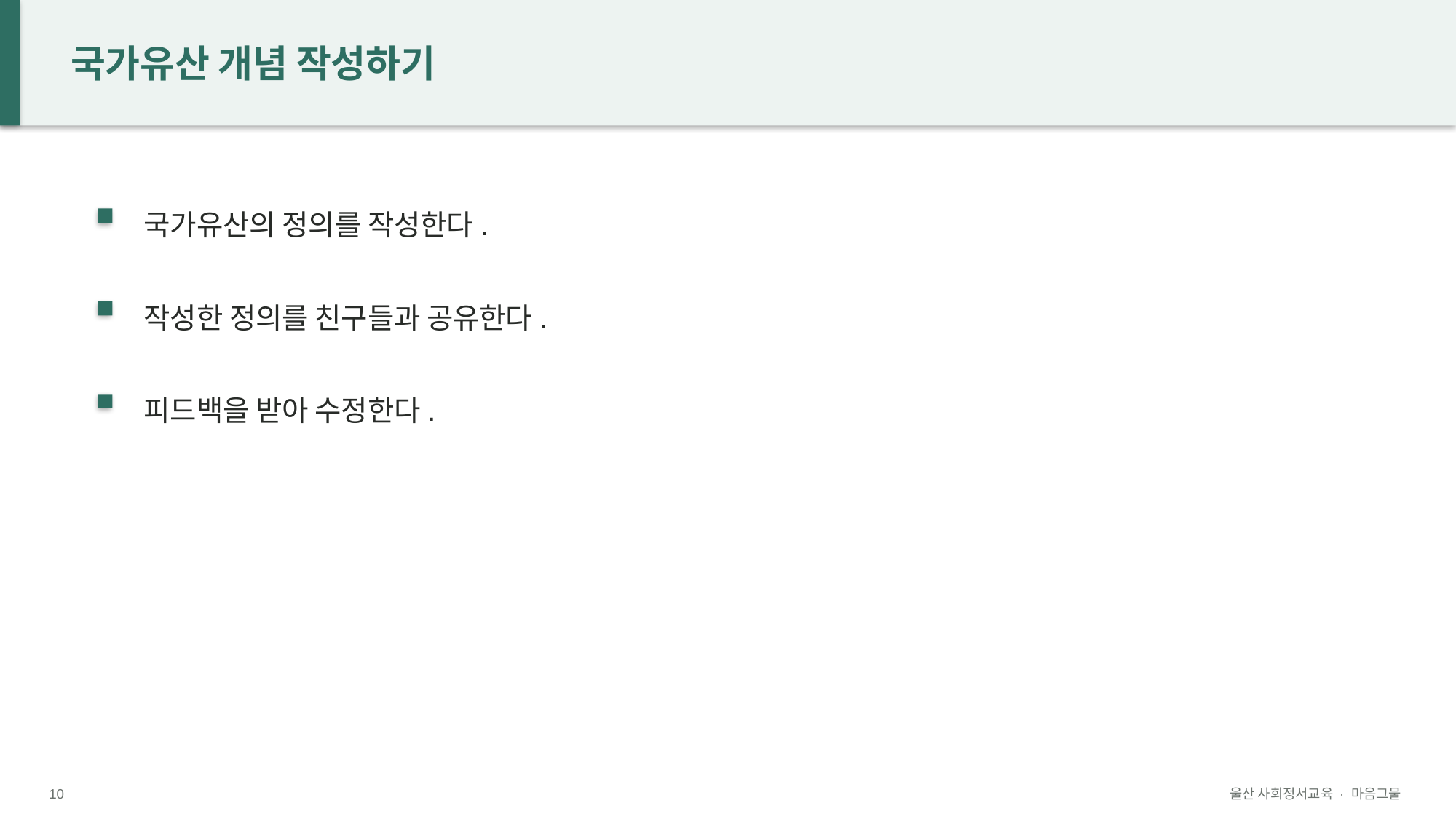

국가유산 개념 작성하기
국가유산의 정의를 작성한다.

작성한 정의를 친구들과 공유한다.

피드백을 받아 수정한다.

10
울산 사회정서교육 · 마음그물